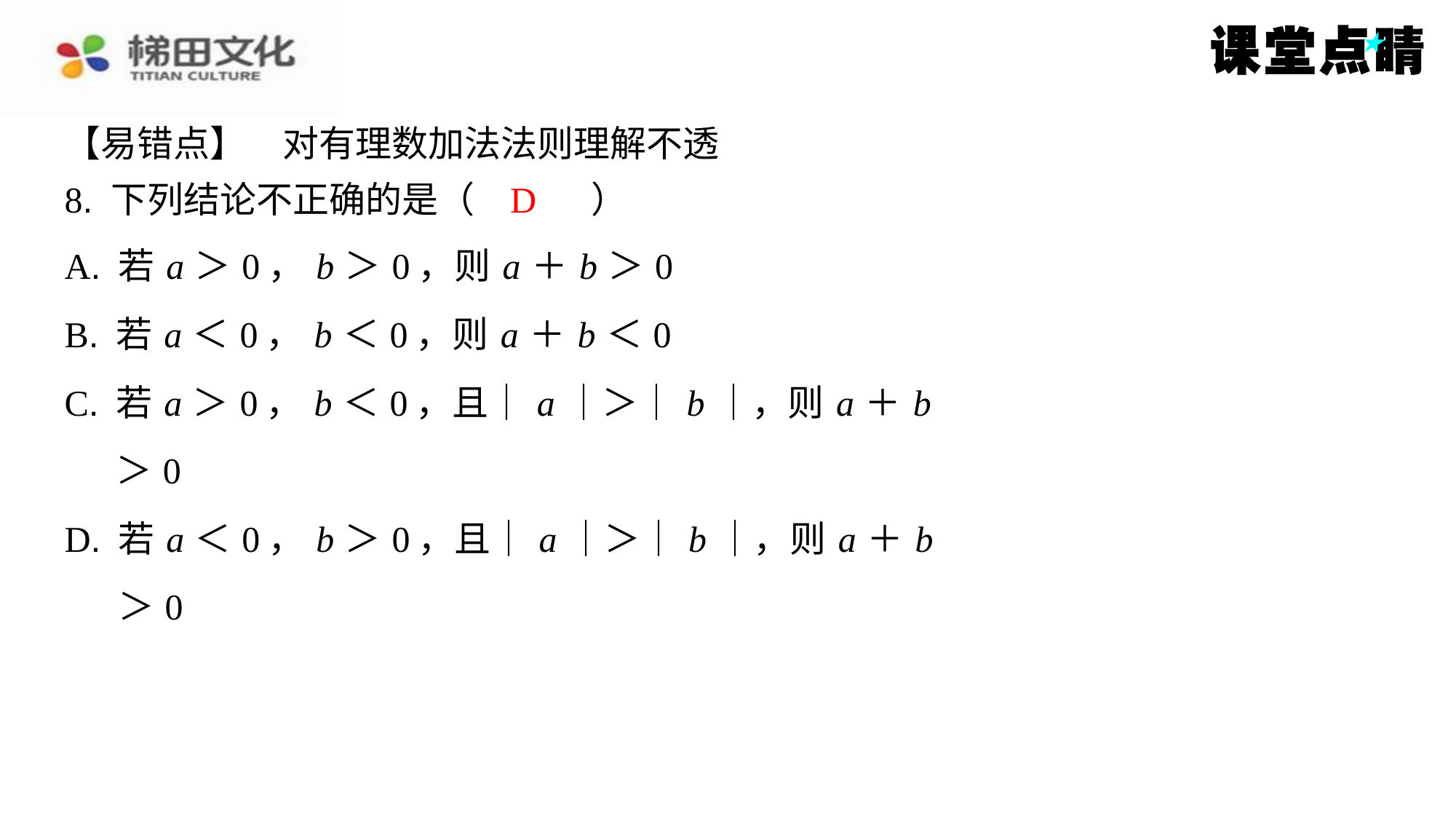

【易错点】　对有理数加法法则理解不透
8. 下列结论不正确的是（　D　）
D
| A. 若 a ＞0， b ＞0，则 a ＋ b ＞0 |
| --- |
| B. 若 a ＜0， b ＜0，则 a ＋ b ＜0 |
| C. 若 a ＞0， b ＜0，且｜ a ｜＞｜ b ｜，则 a ＋ b ＞0 |
| D. 若 a ＜0， b ＞0，且｜ a ｜＞｜ b ｜，则 a ＋ b ＞0 |